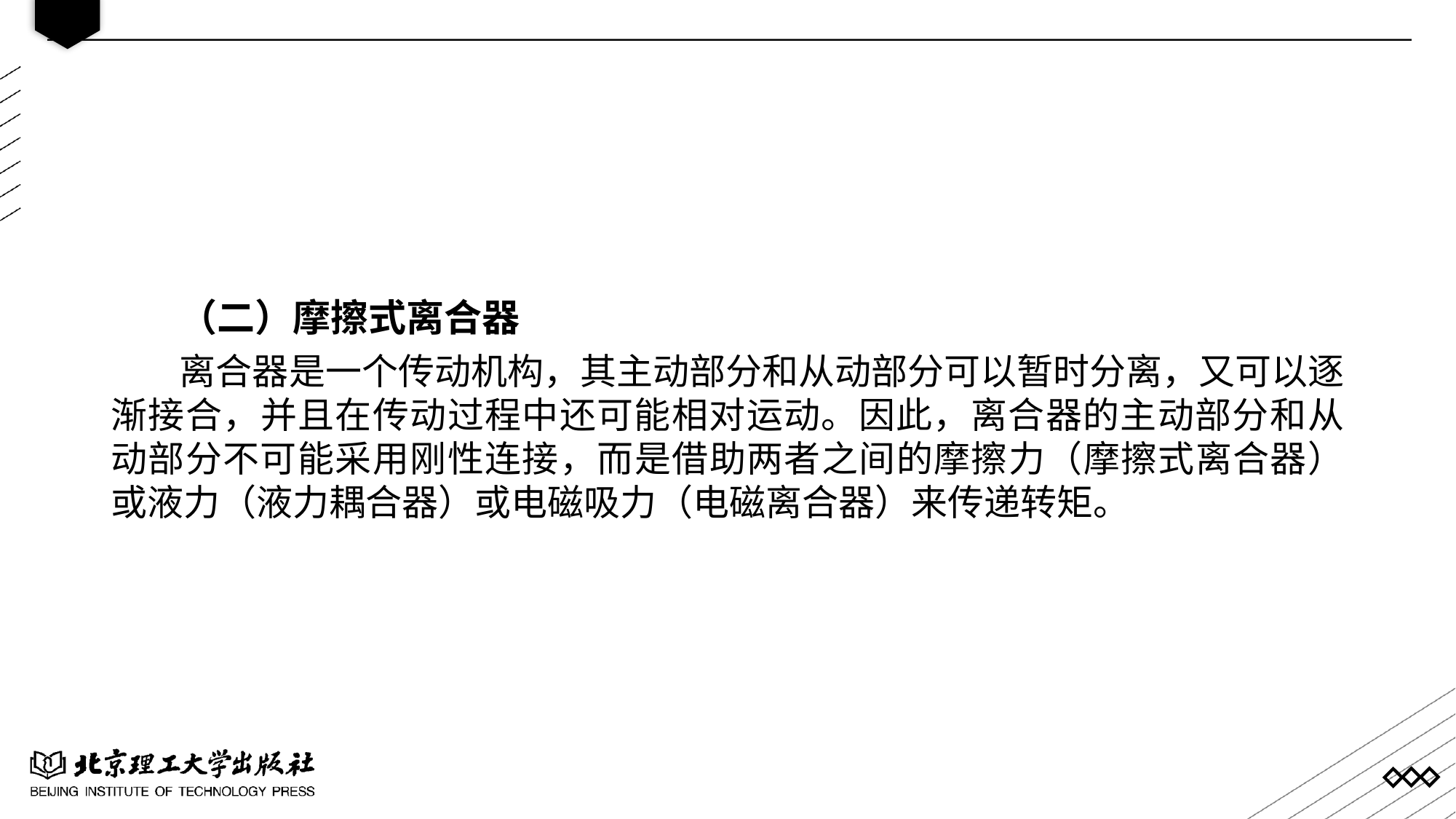

（二）摩擦式离合器
离合器是一个传动机构，其主动部分和从动部分可以暂时分离，又可以逐渐接合，并且在传动过程中还可能相对运动。因此，离合器的主动部分和从动部分不可能采用刚性连接，而是借助两者之间的摩擦力（摩擦式离合器）或液力（液力耦合器）或电磁吸力（电磁离合器）来传递转矩。